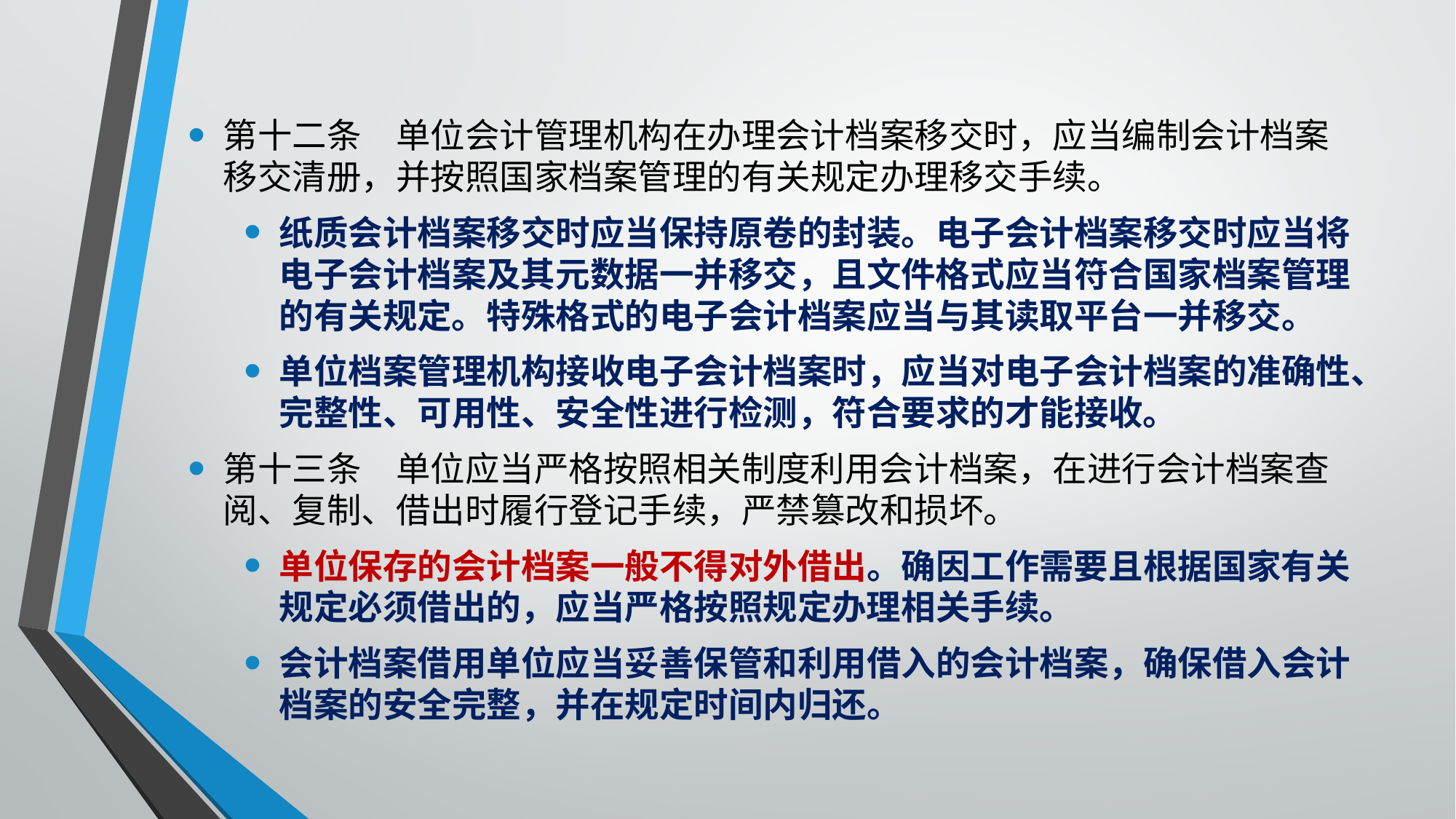

第十二条　单位会计管理机构在办理会计档案移交时，应当编制会计档案移交清册，并按照国家档案管理的有关规定办理移交手续。
纸质会计档案移交时应当保持原卷的封装。电子会计档案移交时应当将电子会计档案及其元数据一并移交，且文件格式应当符合国家档案管理的有关规定。特殊格式的电子会计档案应当与其读取平台一并移交。
单位档案管理机构接收电子会计档案时，应当对电子会计档案的准确性、完整性、可用性、安全性进行检测，符合要求的才能接收。
第十三条　单位应当严格按照相关制度利用会计档案，在进行会计档案查阅、复制、借出时履行登记手续，严禁篡改和损坏。
单位保存的会计档案一般不得对外借出。确因工作需要且根据国家有关规定必须借出的，应当严格按照规定办理相关手续。
会计档案借用单位应当妥善保管和利用借入的会计档案，确保借入会计档案的安全完整，并在规定时间内归还。